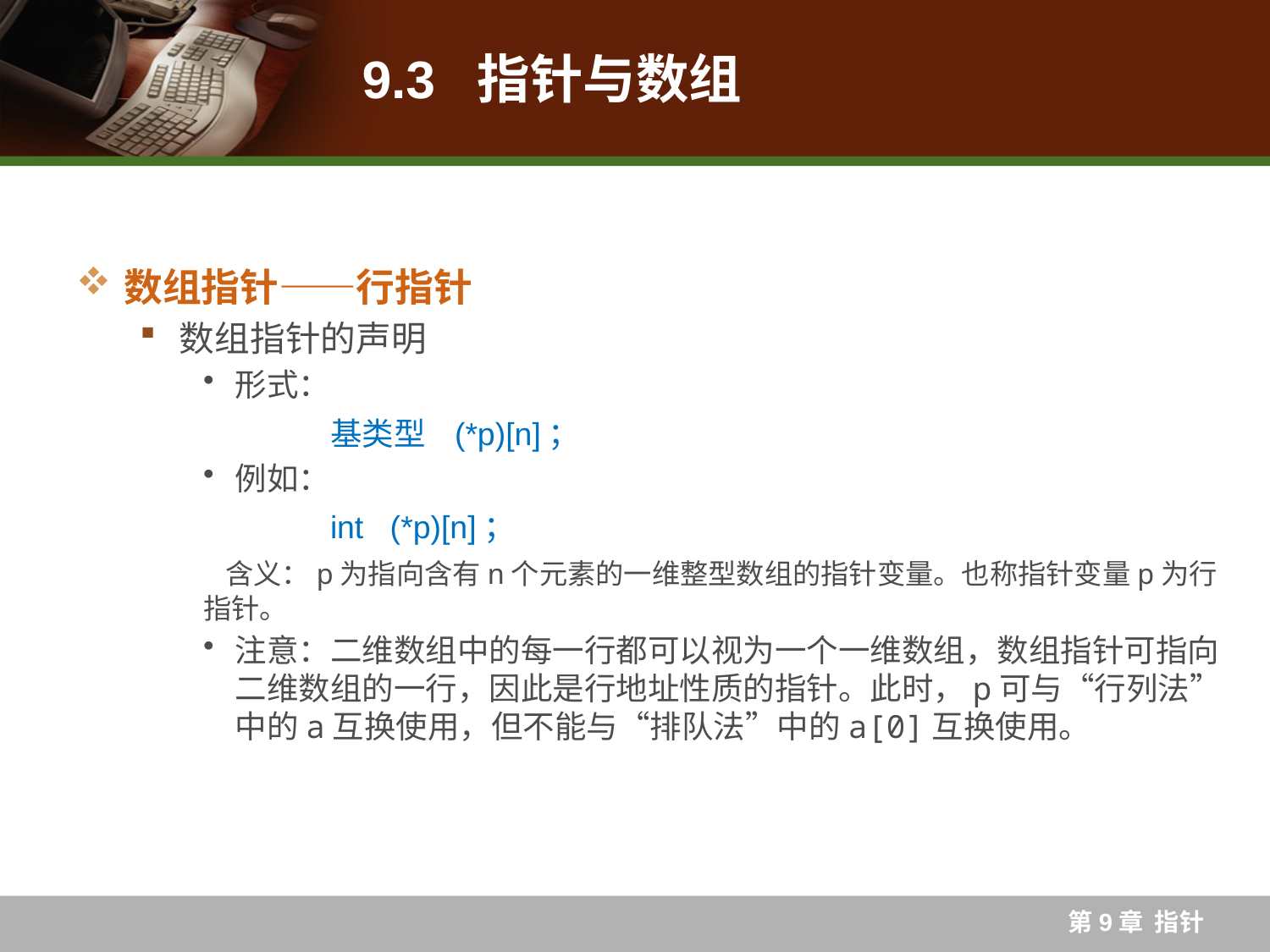

# 9.3  指针与数组
数组指针——行指针
数组指针的声明
形式：
	基类型   (*p)[n]；
例如：
	int   (*p)[n]；
  含义：p为指向含有n个元素的一维整型数组的指针变量。也称指针变量p为行指针。
注意：二维数组中的每一行都可以视为一个一维数组，数组指针可指向二维数组的一行，因此是行地址性质的指针。此时，p可与“行列法”中的a互换使用，但不能与“排队法”中的a[0]互换使用。
第9章  指针